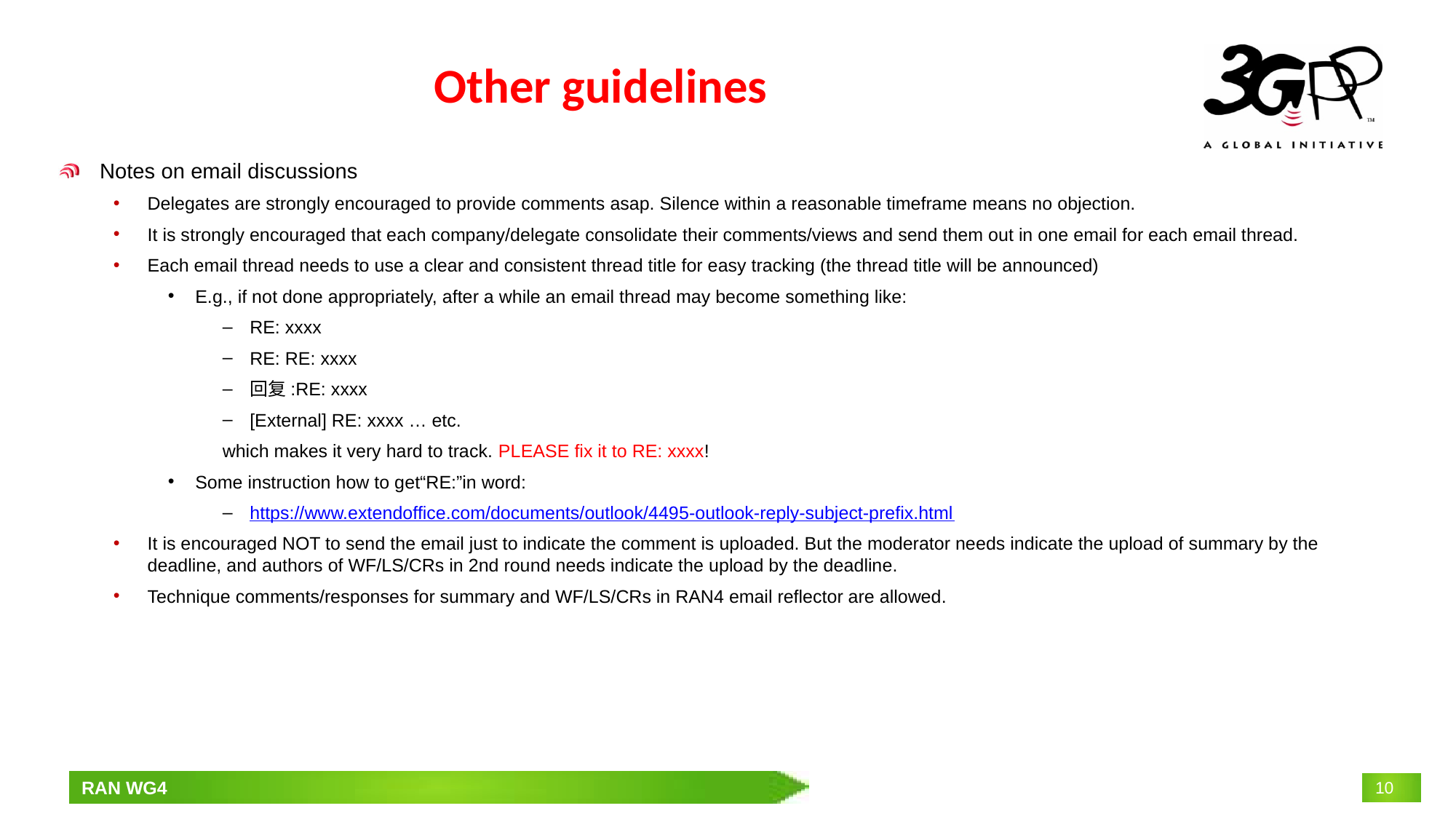

# Other guidelines
Notes on email discussions
Delegates are strongly encouraged to provide comments asap. Silence within a reasonable timeframe means no objection.
It is strongly encouraged that each company/delegate consolidate their comments/views and send them out in one email for each email thread.
Each email thread needs to use a clear and consistent thread title for easy tracking (the thread title will be announced)
E.g., if not done appropriately, after a while an email thread may become something like:
RE: xxxx
RE: RE: xxxx
回复:RE: xxxx
[External] RE: xxxx … etc.
which makes it very hard to track. PLEASE fix it to RE: xxxx!
Some instruction how to get“RE:”in word:
https://www.extendoffice.com/documents/outlook/4495-outlook-reply-subject-prefix.html
It is encouraged NOT to send the email just to indicate the comment is uploaded. But the moderator needs indicate the upload of summary by the deadline, and authors of WF/LS/CRs in 2nd round needs indicate the upload by the deadline.
Technique comments/responses for summary and WF/LS/CRs in RAN4 email reflector are allowed.